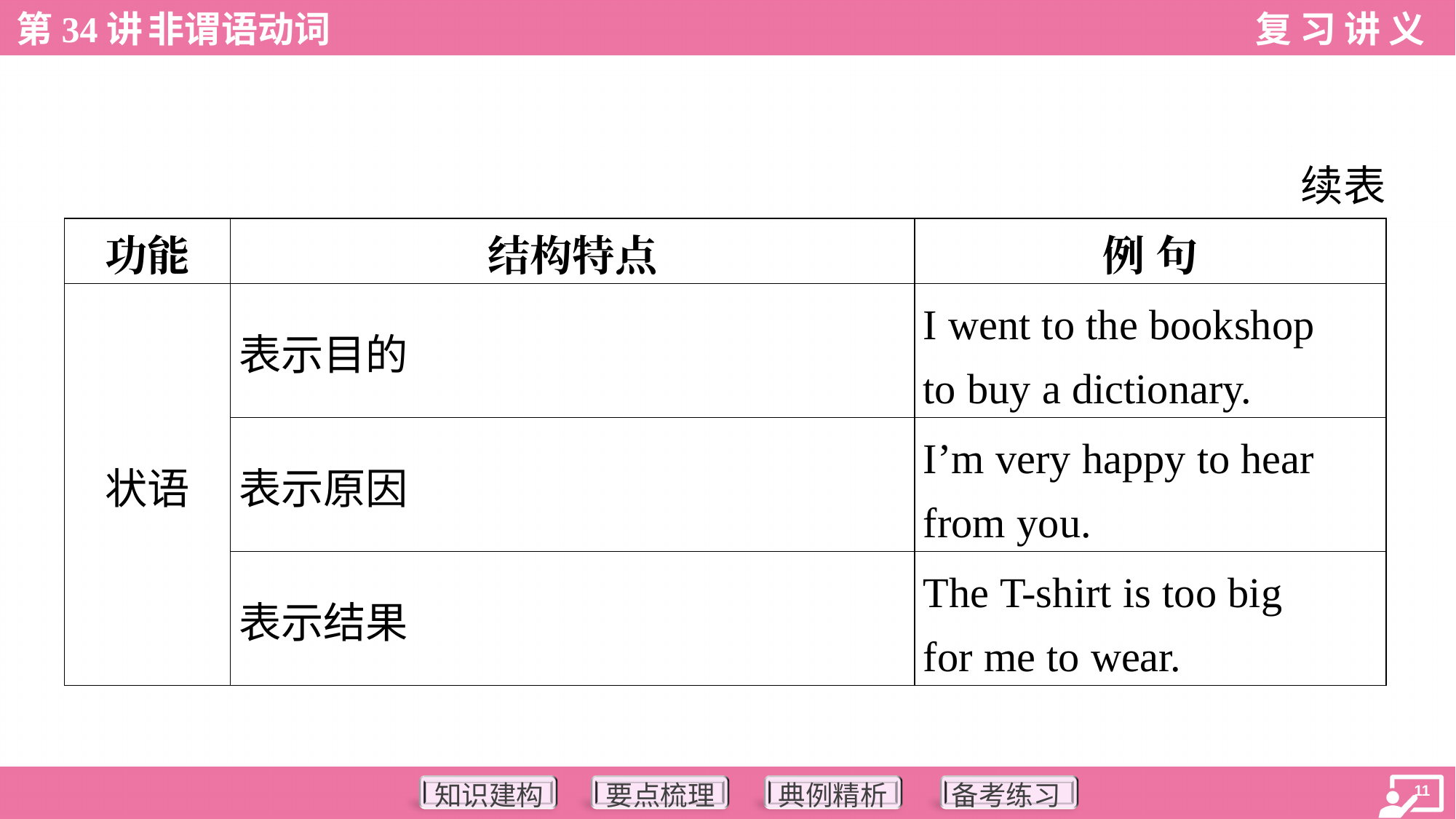

续表
| 功能 | 结构特点 | 例 句 |
| --- | --- | --- |
| 状语 | 表示目的 | I went to the bookshop to buy a dictionary. |
|  | 表示原因 | I’m very happy to hear from you. |
|  | 表示结果 | The T-shirt is too big for me to wear. |